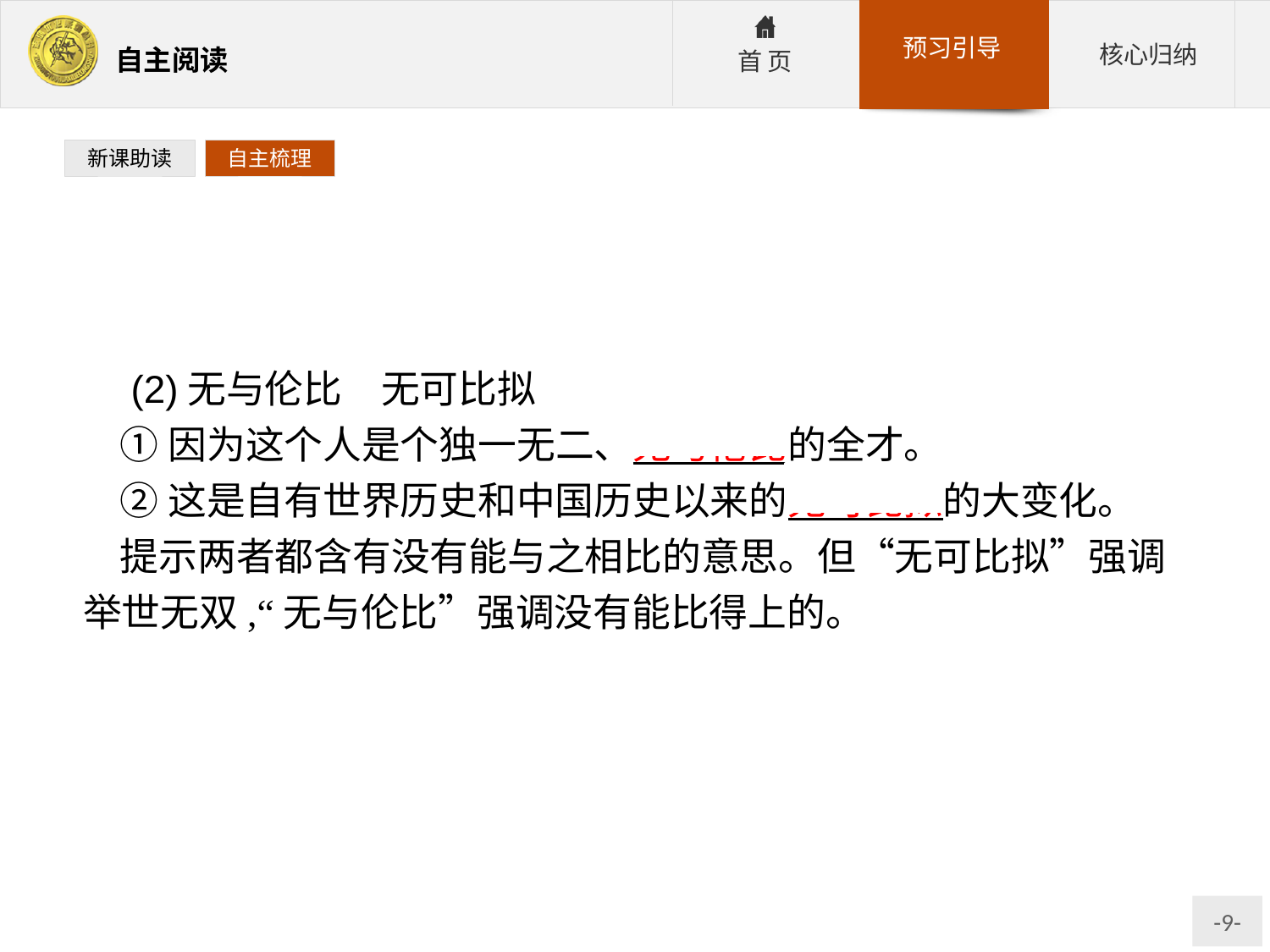

新课助读
自主梳理
 (2)无与伦比　无可比拟
①因为这个人是个独一无二、无与伦比的全才。
②这是自有世界历史和中国历史以来的无可比拟的大变化。
提示两者都含有没有能与之相比的意思。但“无可比拟”强调举世无双,“无与伦比”强调没有能比得上的。